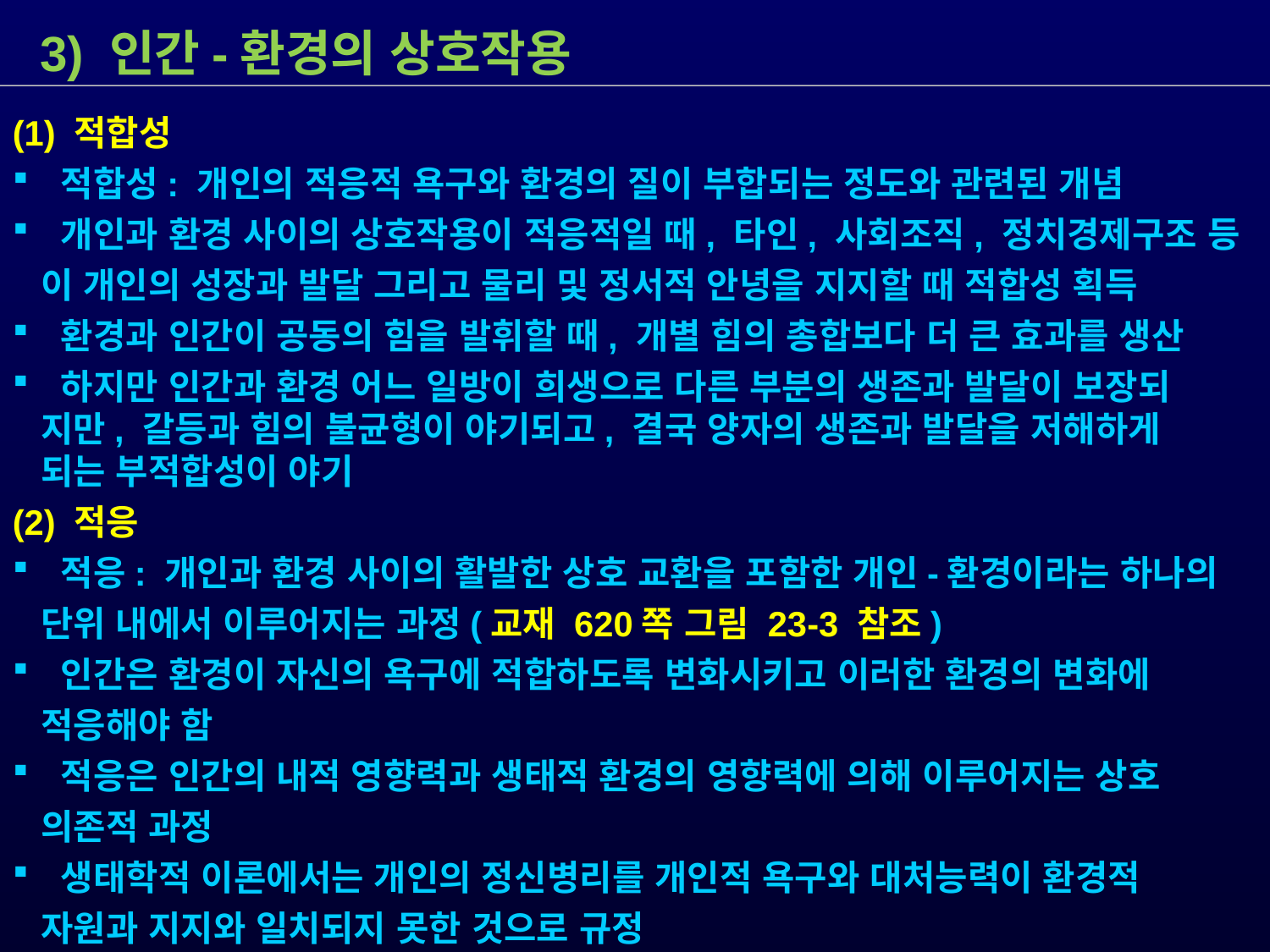

3) 인간-환경의 상호작용

(1) 적합성
 적합성: 개인의 적응적 욕구와 환경의 질이 부합되는 정도와 관련된 개념
 개인과 환경 사이의 상호작용이 적응적일 때, 타인, 사회조직, 정치경제구조 등
  이 개인의 성장과 발달 그리고 물리 및 정서적 안녕을 지지할 때 적합성 획득
 환경과 인간이 공동의 힘을 발휘할 때, 개별 힘의 총합보다 더 큰 효과를 생산
 하지만 인간과 환경 어느 일방이 희생으로 다른 부분의 생존과 발달이 보장되
  지만, 갈등과 힘의 불균형이 야기되고, 결국 양자의 생존과 발달을 저해하게
  되는 부적합성이 야기
(2) 적응
 적응: 개인과 환경 사이의 활발한 상호 교환을 포함한 개인-환경이라는 하나의
  단위 내에서 이루어지는 과정(교재 620쪽 그림 23-3 참조)
 인간은 환경이 자신의 욕구에 적합하도록 변화시키고 이러한 환경의 변화에
  적응해야 함
 적응은 인간의 내적 영향력과 생태적 환경의 영향력에 의해 이루어지는 상호
  의존적 과정
 생태학적 이론에서는 개인의 정신병리를 개인적 욕구와 대처능력이 환경적
  자원과 지지와 일치되지 못한 것으로 규정